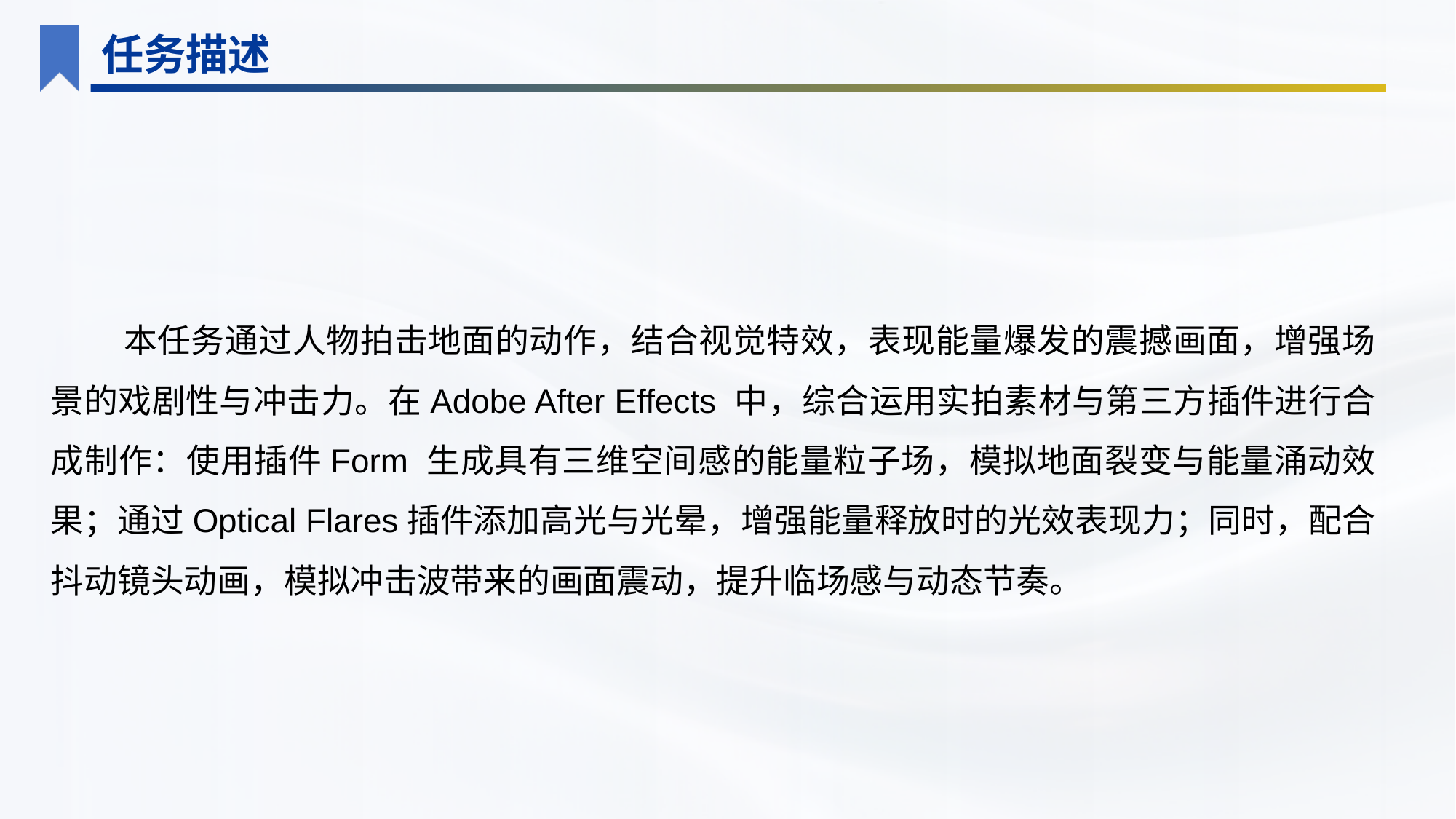

任务描述
本任务通过人物拍击地面的动作，结合视觉特效，表现能量爆发的震撼画面，增强场景的戏剧性与冲击力。在Adobe After Effects 中，综合运用实拍素材与第三方插件进行合成制作：使用插件Form 生成具有三维空间感的能量粒子场，模拟地面裂变与能量涌动效果；通过Optical Flares插件添加高光与光晕，增强能量释放时的光效表现力；同时，配合抖动镜头动画，模拟冲击波带来的画面震动，提升临场感与动态节奏。